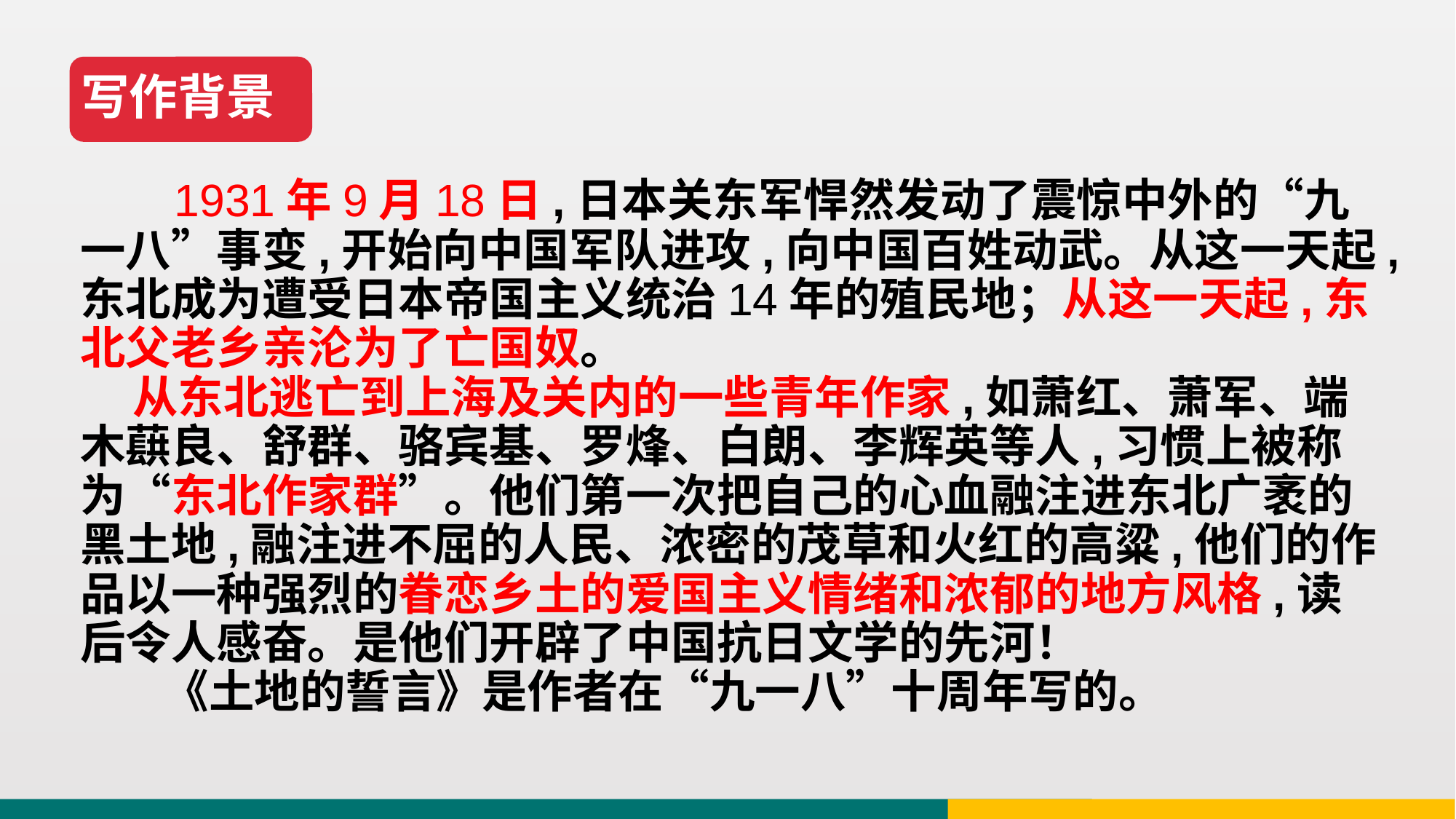

写作背景
       1931年9月18日,日本关东军悍然发动了震惊中外的“九一八”事变,开始向中国军队进攻,向中国百姓动武。从这一天起,东北成为遭受日本帝国主义统治14年的殖民地；从这一天起,东北父老乡亲沦为了亡国奴。
    从东北逃亡到上海及关内的一些青年作家,如萧红、萧军、端木蕻良、舒群、骆宾基、罗烽、白朗、李辉英等人,习惯上被称为“东北作家群”。他们第一次把自己的心血融注进东北广袤的黑土地,融注进不屈的人民、浓密的茂草和火红的高粱,他们的作品以一种强烈的眷恋乡土的爱国主义情绪和浓郁的地方风格,读后令人感奋。是他们开辟了中国抗日文学的先河！
       《土地的誓言》是作者在“九一八”十周年写的。